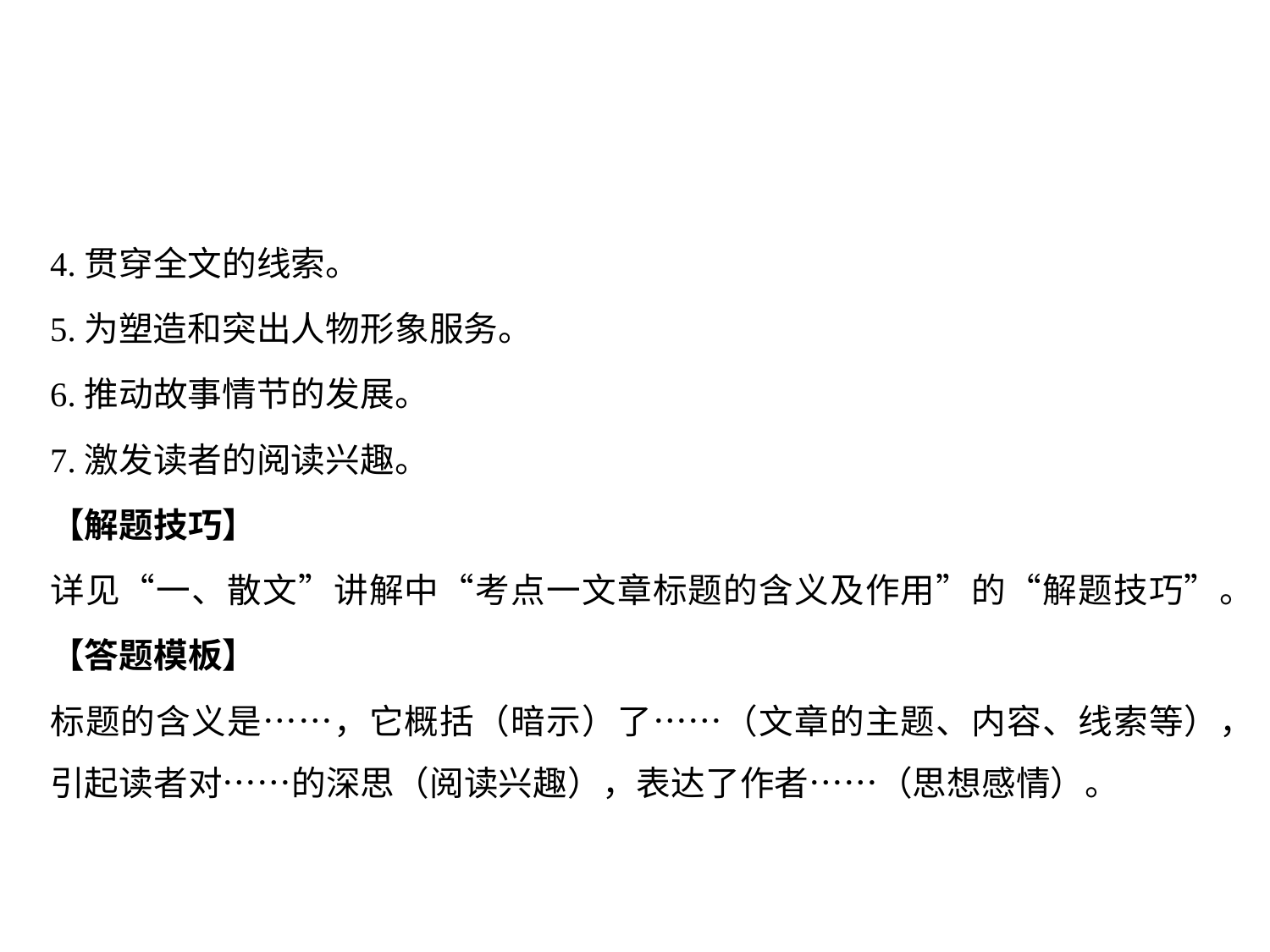

4.贯穿全文的线索。
5.为塑造和突出人物形象服务。
6.推动故事情节的发展。
7.激发读者的阅读兴趣。
【解题技巧】
详见“一、散文”讲解中“考点一文章标题的含义及作用”的“解题技巧”。
【答题模板】
标题的含义是……，它概括（暗示）了……（文章的主题、内容、线索等），引起读者对……的深思（阅读兴趣），表达了作者……（思想感情）。